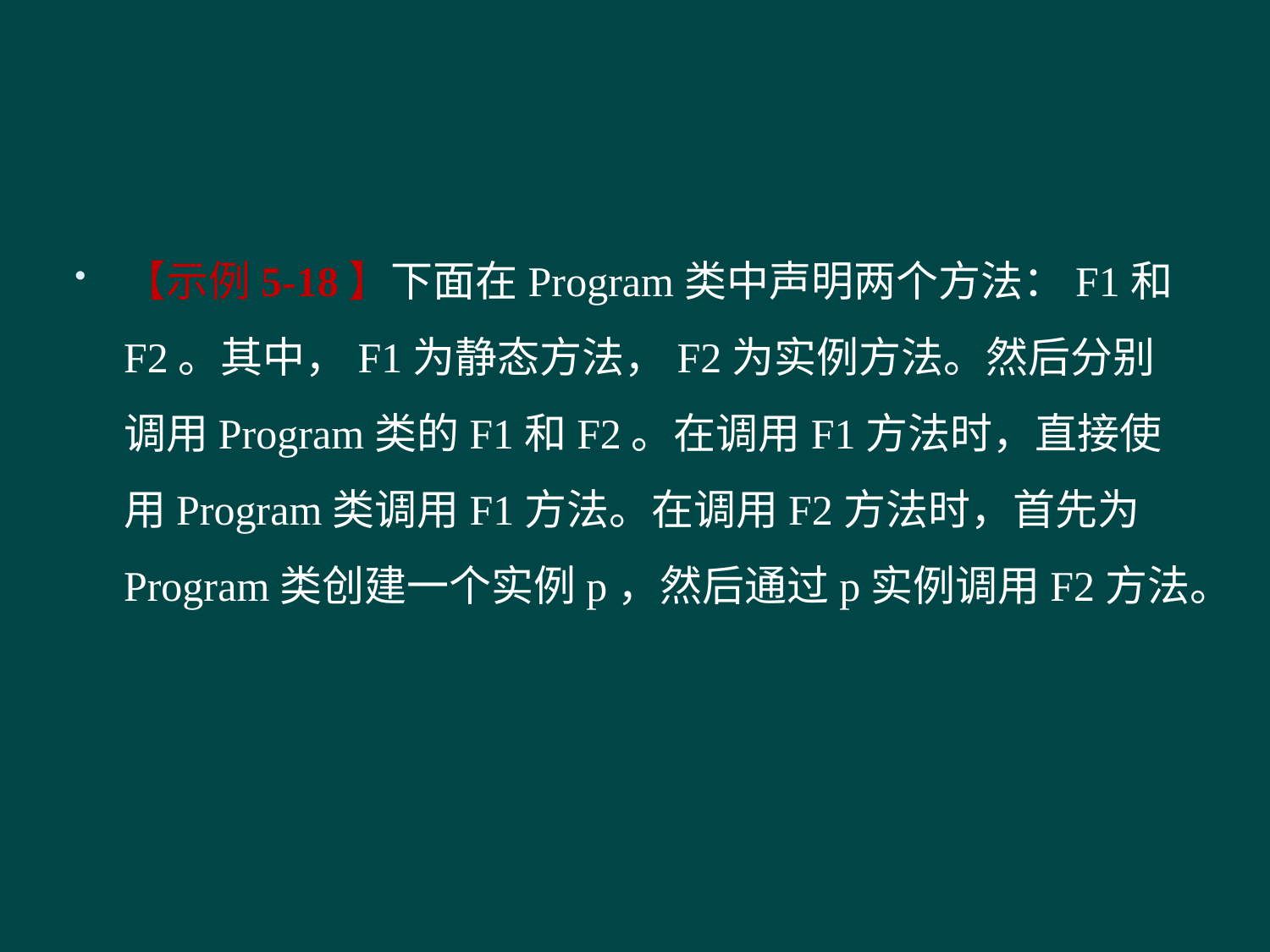

#
【示例5-18】下面在Program类中声明两个方法：F1和F2。其中，F1为静态方法，F2为实例方法。然后分别调用Program类的F1和F2。在调用F1方法时，直接使用Program类调用F1方法。在调用F2方法时，首先为Program类创建一个实例p，然后通过p实例调用F2方法。